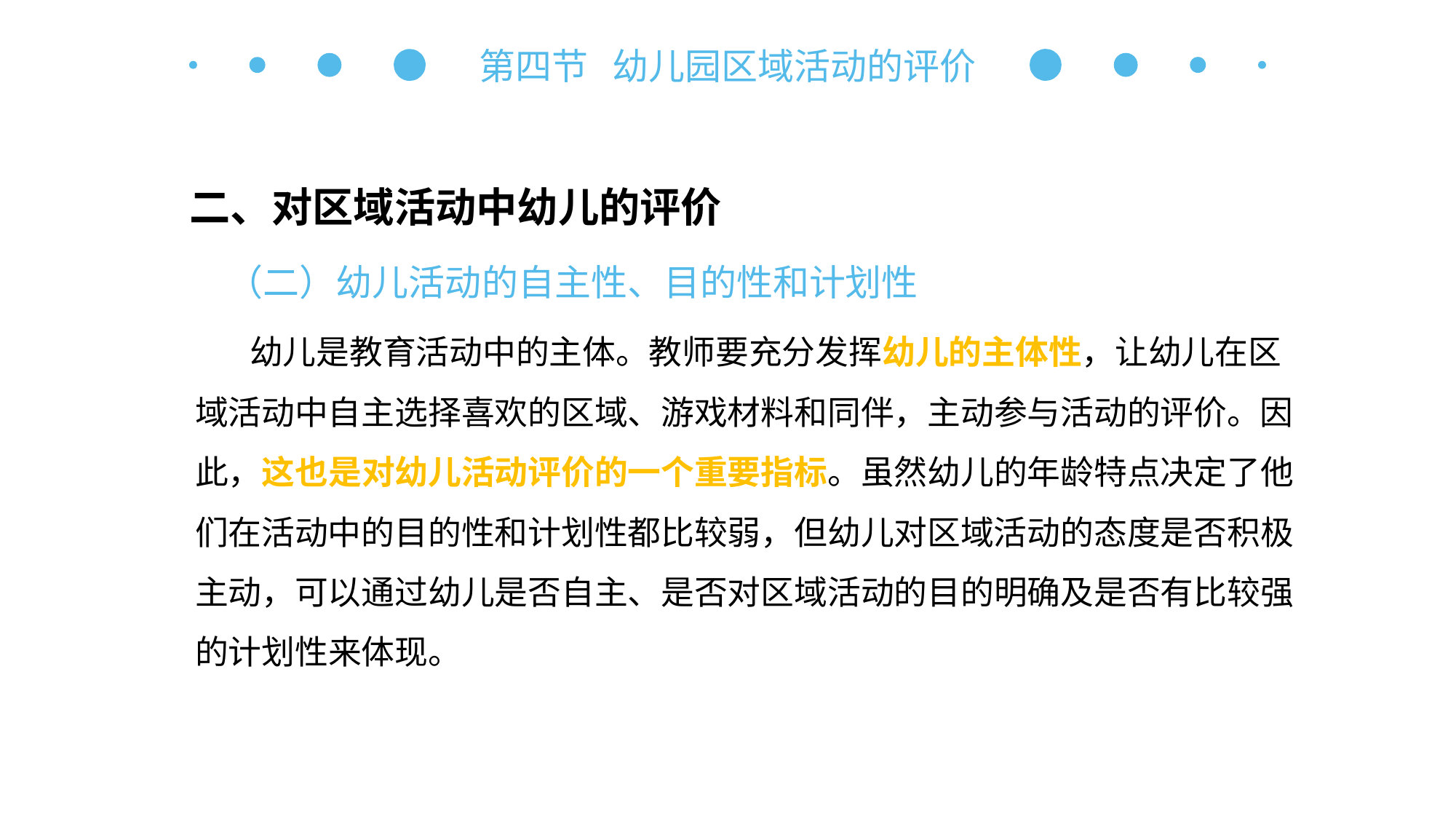

第四节   幼儿园区域活动的评价

二、对区域活动中幼儿的评价
（二）幼儿活动的自主性、目的性和计划性
幼儿是教育活动中的主体。教师要充分发挥幼儿的主体性，让幼儿在区域活动中自主选择喜欢的区域、游戏材料和同伴，主动参与活动的评价。因此，这也是对幼儿活动评价的一个重要指标。虽然幼儿的年龄特点决定了他们在活动中的目的性和计划性都比较弱，但幼儿对区域活动的态度是否积极主动，可以通过幼儿是否自主、是否对区域活动的目的明确及是否有比较强的计划性来体现。